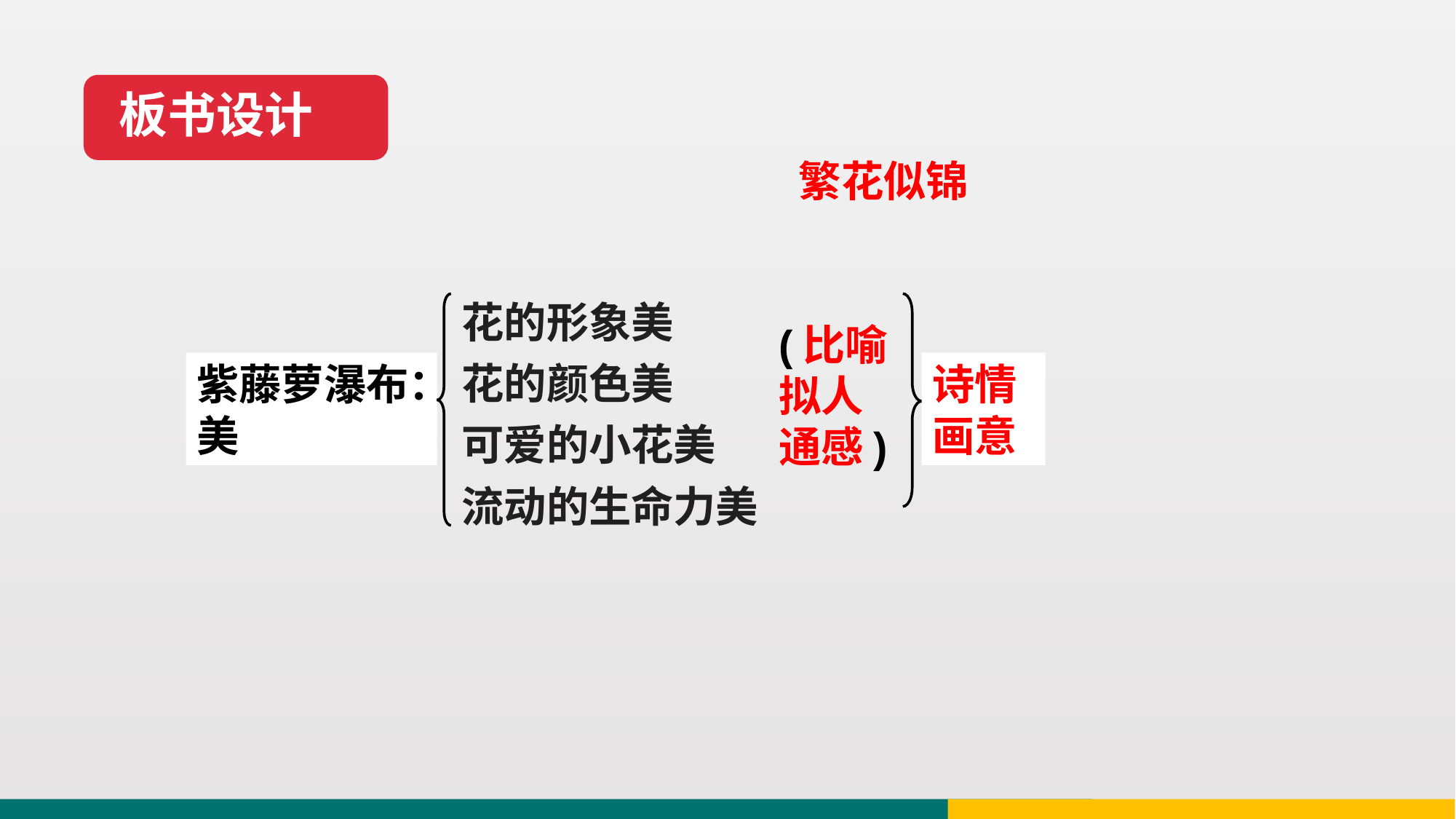

板书设计
繁花似锦
花的形象美
花的颜色美
可爱的小花美
流动的生命力美

(比喻
拟人
通感)
紫藤萝瀑布：美
诗情画意